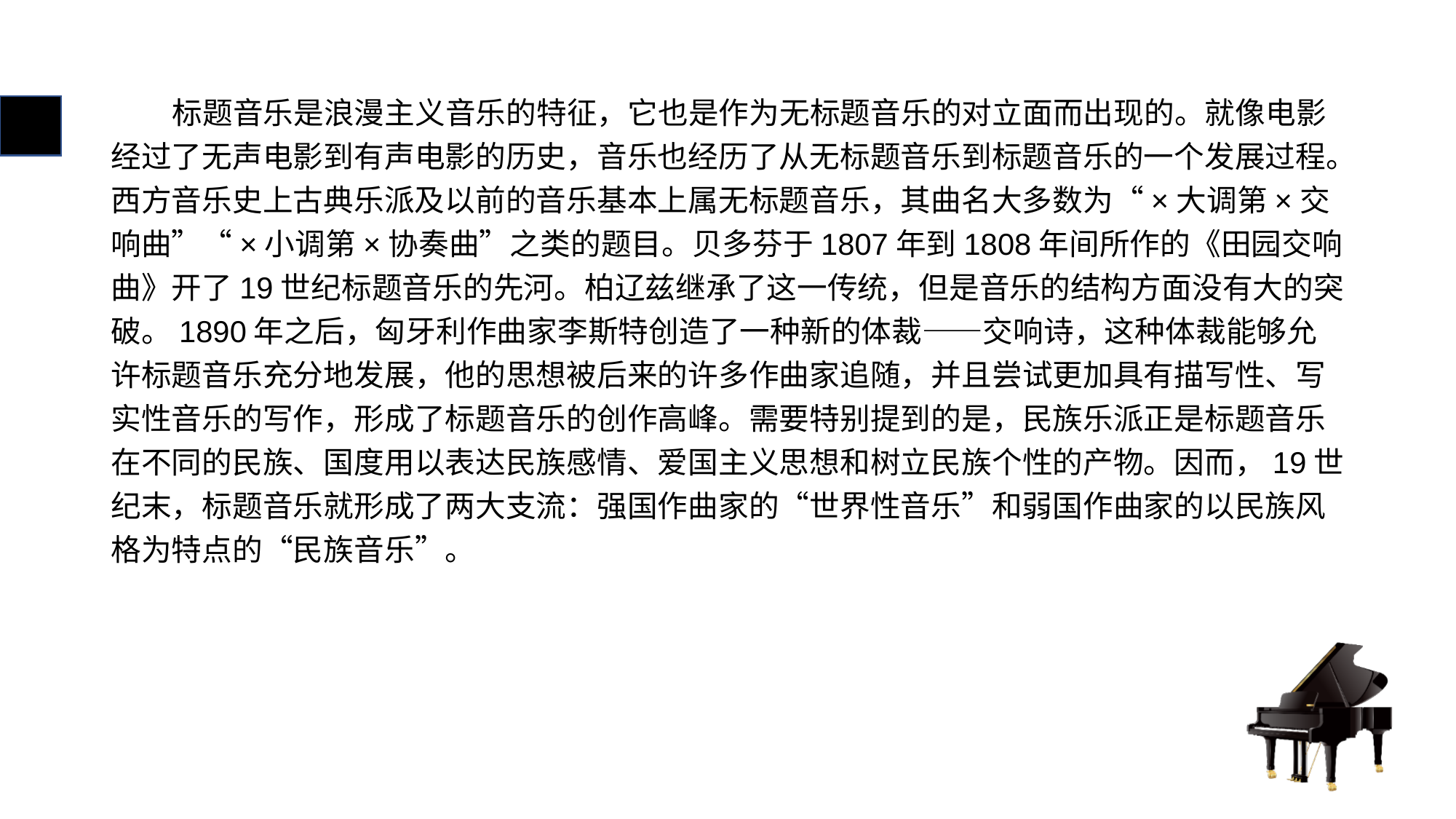

# 标题音乐是浪漫主义音乐的特征，它也是作为无标题音乐的对立面而出现的。就像电影经过了无声电影到有声电影的历史，音乐也经历了从无标题音乐到标题音乐的一个发展过程。西方音乐史上古典乐派及以前的音乐基本上属无标题音乐，其曲名大多数为“×大调第×交响曲”“×小调第×协奏曲”之类的题目。贝多芬于1807年到1808年间所作的《田园交响曲》开了19世纪标题音乐的先河。柏辽兹继承了这一传统，但是音乐的结构方面没有大的突破。1890年之后，匈牙利作曲家李斯特创造了一种新的体裁——交响诗，这种体裁能够允许标题音乐充分地发展，他的思想被后来的许多作曲家追随，并且尝试更加具有描写性、写实性音乐的写作，形成了标题音乐的创作高峰。需要特别提到的是，民族乐派正是标题音乐在不同的民族、国度用以表达民族感情、爱国主义思想和树立民族个性的产物。因而，19世纪末，标题音乐就形成了两大支流：强国作曲家的“世界性音乐”和弱国作曲家的以民族风格为特点的“民族音乐”。